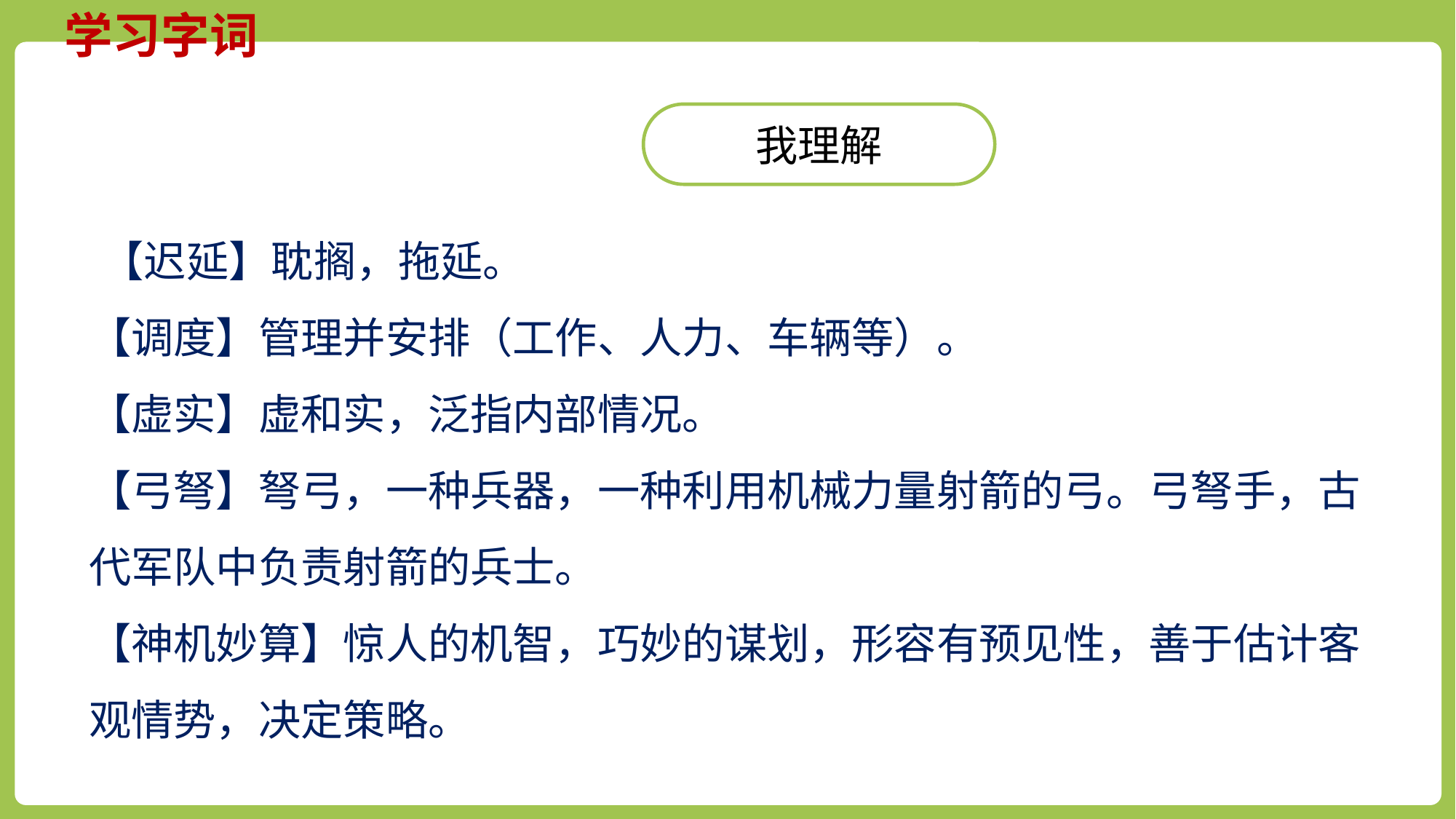

学习字词
我理解
 【迟延】耽搁，拖延。
【调度】管理并安排（工作、人力、车辆等）。
【虚实】虚和实，泛指内部情况。
【弓弩】弩弓，一种兵器，一种利用机械力量射箭的弓。弓弩手，古代军队中负责射箭的兵士。
【神机妙算】惊人的机智，巧妙的谋划，形容有预见性，善于估计客观情势，决定策略。